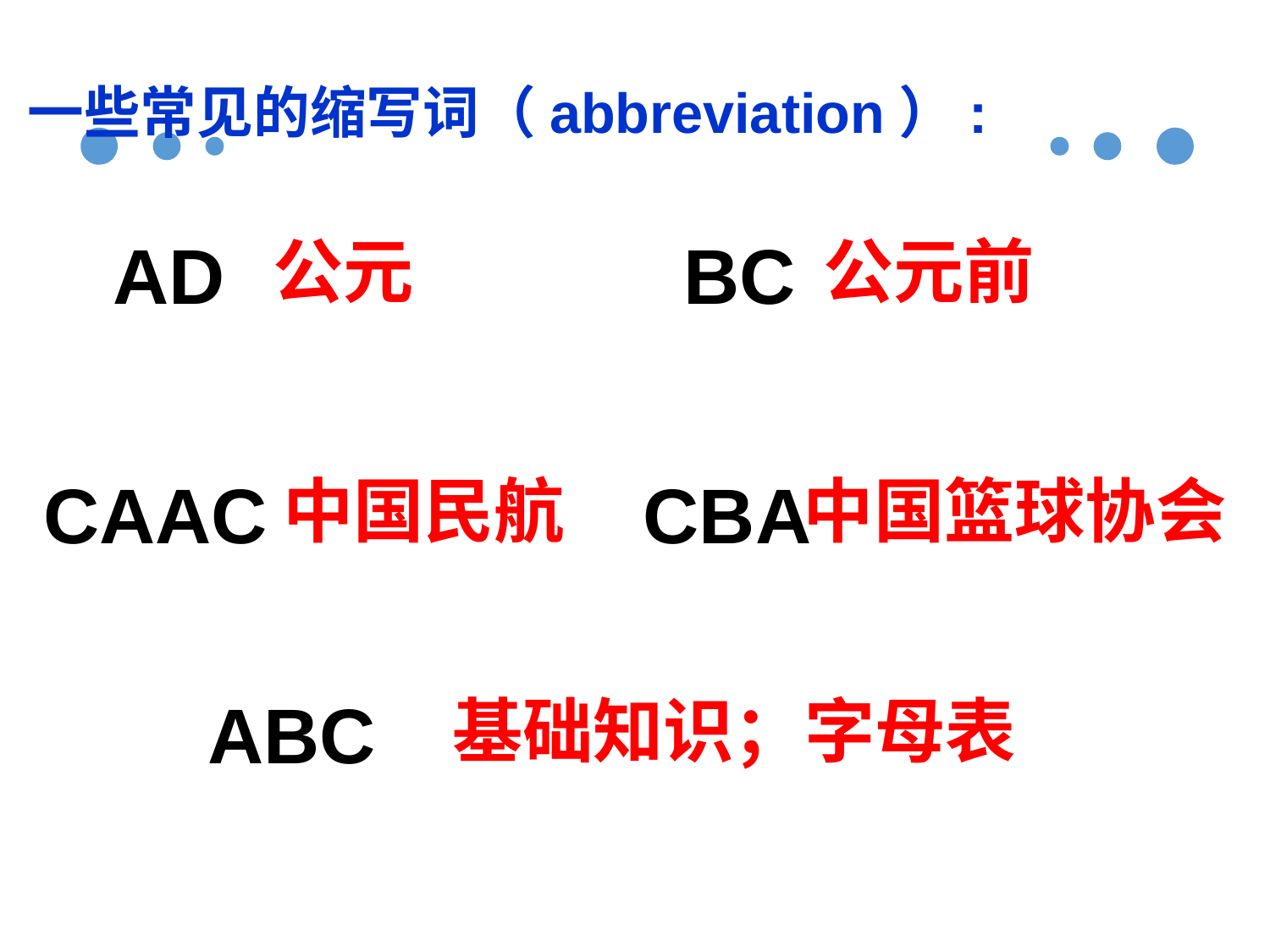

一些常见的缩写词（abbreviation）:
AD
公元
BC
公元前
CAAC
中国民航
CBA
中国篮球协会
ABC
基础知识；字母表